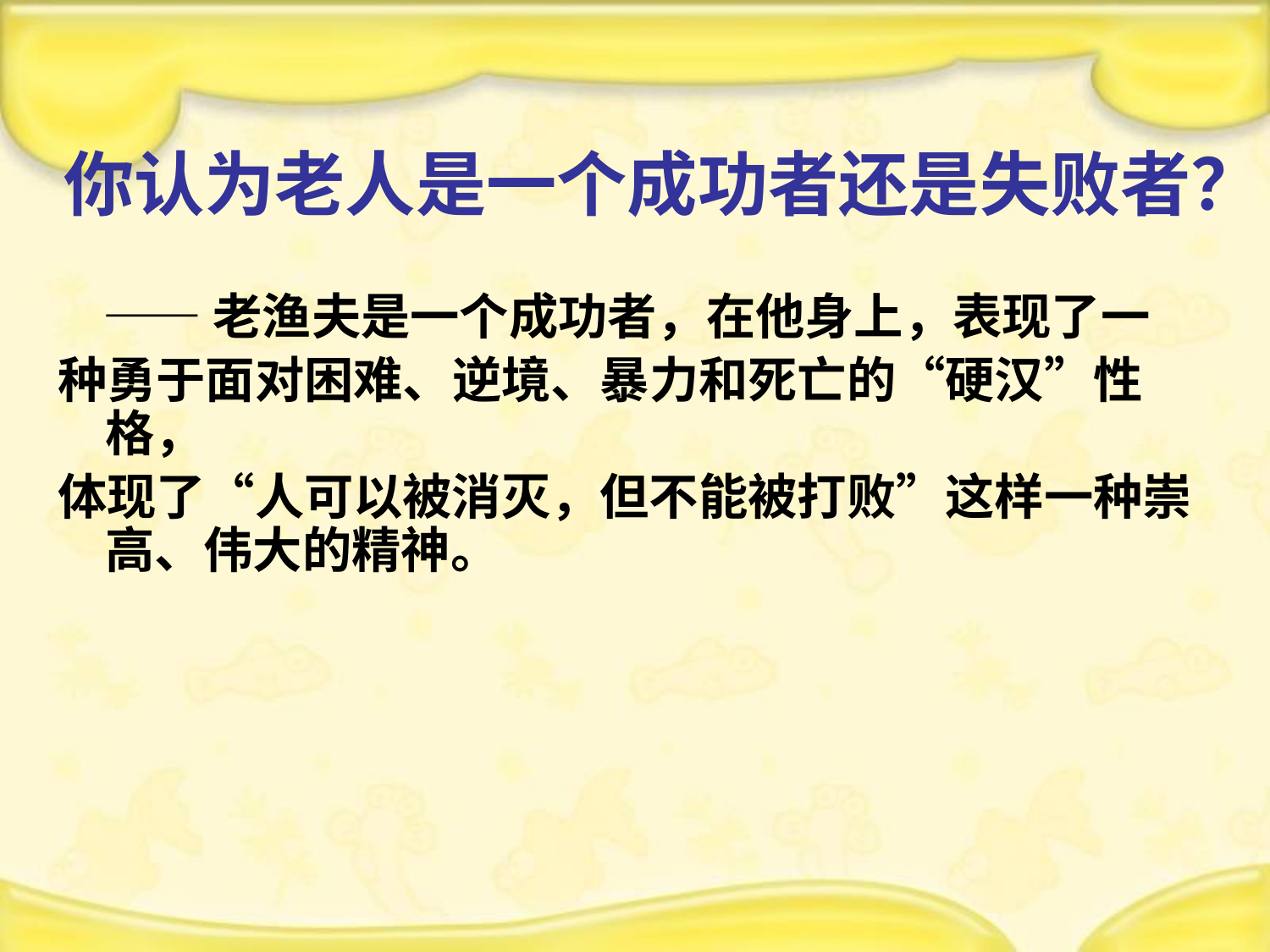

# 你认为老人是一个成功者还是失败者？
    ——老渔夫是一个成功者，在他身上，表现了一
种勇于面对困难、逆境、暴力和死亡的“硬汉”性格，
体现了“人可以被消灭，但不能被打败”这样一种崇高、伟大的精神。